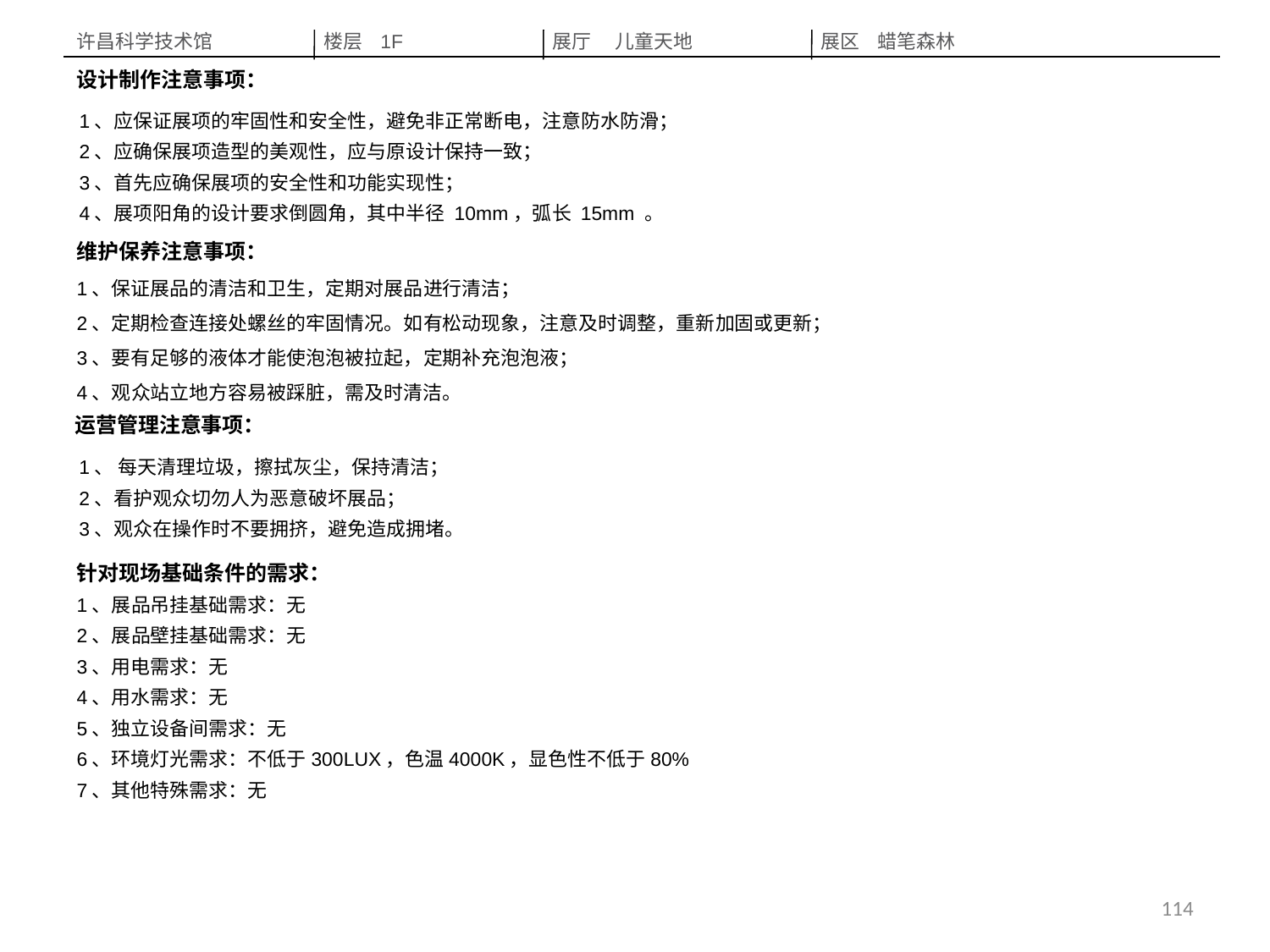

许昌科学技术馆
楼层   1F
展厅  儿童天地
展区    蜡笔森林

设计制作注意事项：
1、应保证展项的牢固性和安全性，避免非正常断电，注意防水防滑；
2、应确保展项造型的美观性，应与原设计保持一致；
3、首先应确保展项的安全性和功能实现性；
4、展项阳角的设计要求倒圆角，其中半径 10mm，弧长 15mm 。

维护保养注意事项：
1、保证展品的清洁和卫生，定期对展品进行清洁；
2、定期检查连接处螺丝的牢固情况。如有松动现象，注意及时调整，重新加固或更新；
3、要有足够的液体才能使泡泡被拉起，定期补充泡泡液；
4、观众站立地方容易被踩脏，需及时清洁。
运营管理注意事项：
1、 每天清理垃圾，擦拭灰尘，保持清洁；
2、看护观众切勿人为恶意破坏展品；
3、观众在操作时不要拥挤，避免造成拥堵。

针对现场基础条件的需求：
1、展品吊挂基础需求：无
2、展品壁挂基础需求：无
3、用电需求：无
4、用水需求：无
5、独立设备间需求：无
6、环境灯光需求：不低于300LUX，色温4000K，显色性不低于80%
7、其他特殊需求：无
114